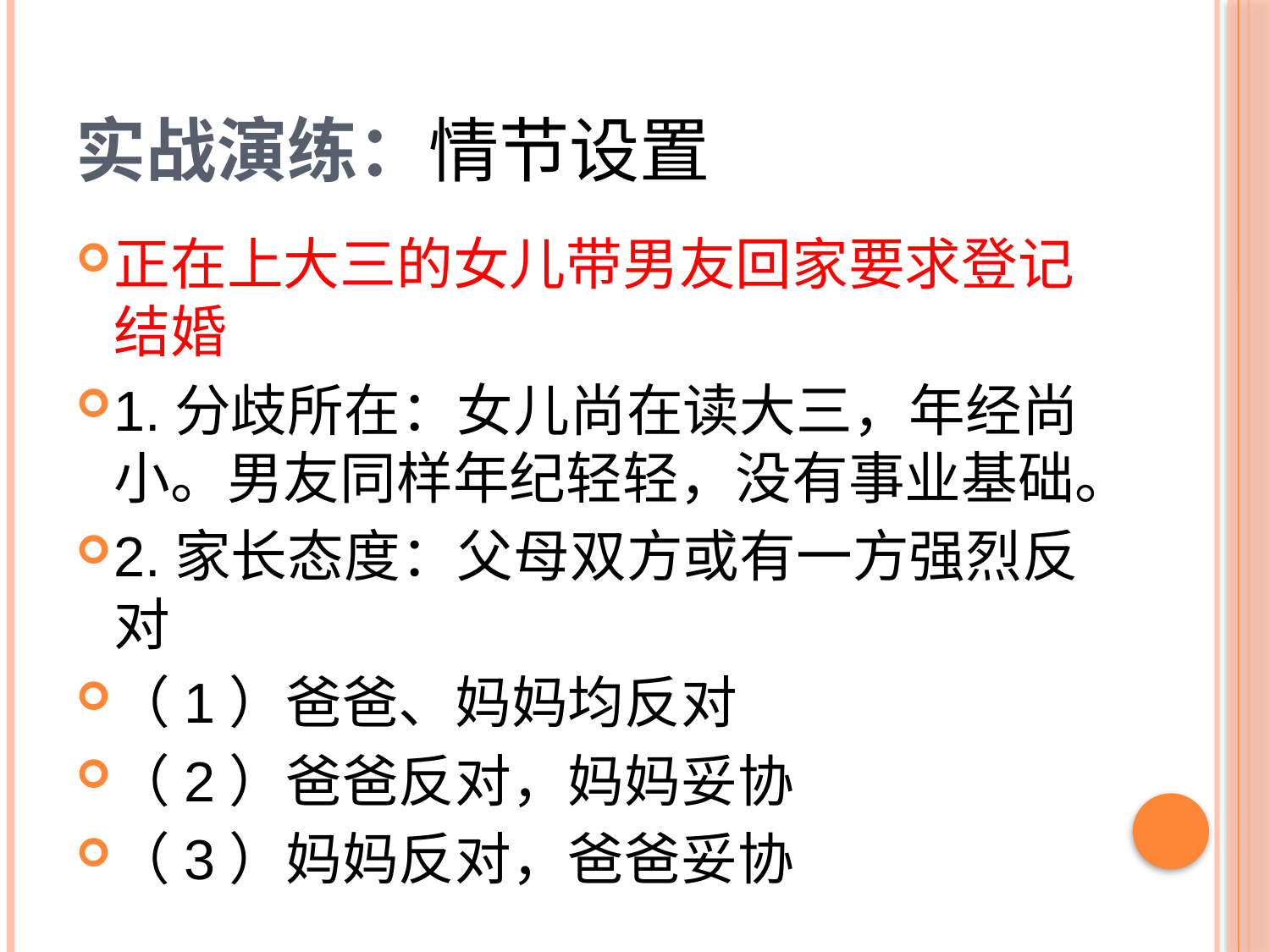

# 实战演练：情节设置
正在上大三的女儿带男友回家要求登记结婚
1.分歧所在：女儿尚在读大三，年经尚小。男友同样年纪轻轻，没有事业基础。
2.家长态度：父母双方或有一方强烈反对
（1）爸爸、妈妈均反对
（2）爸爸反对，妈妈妥协
（3）妈妈反对，爸爸妥协